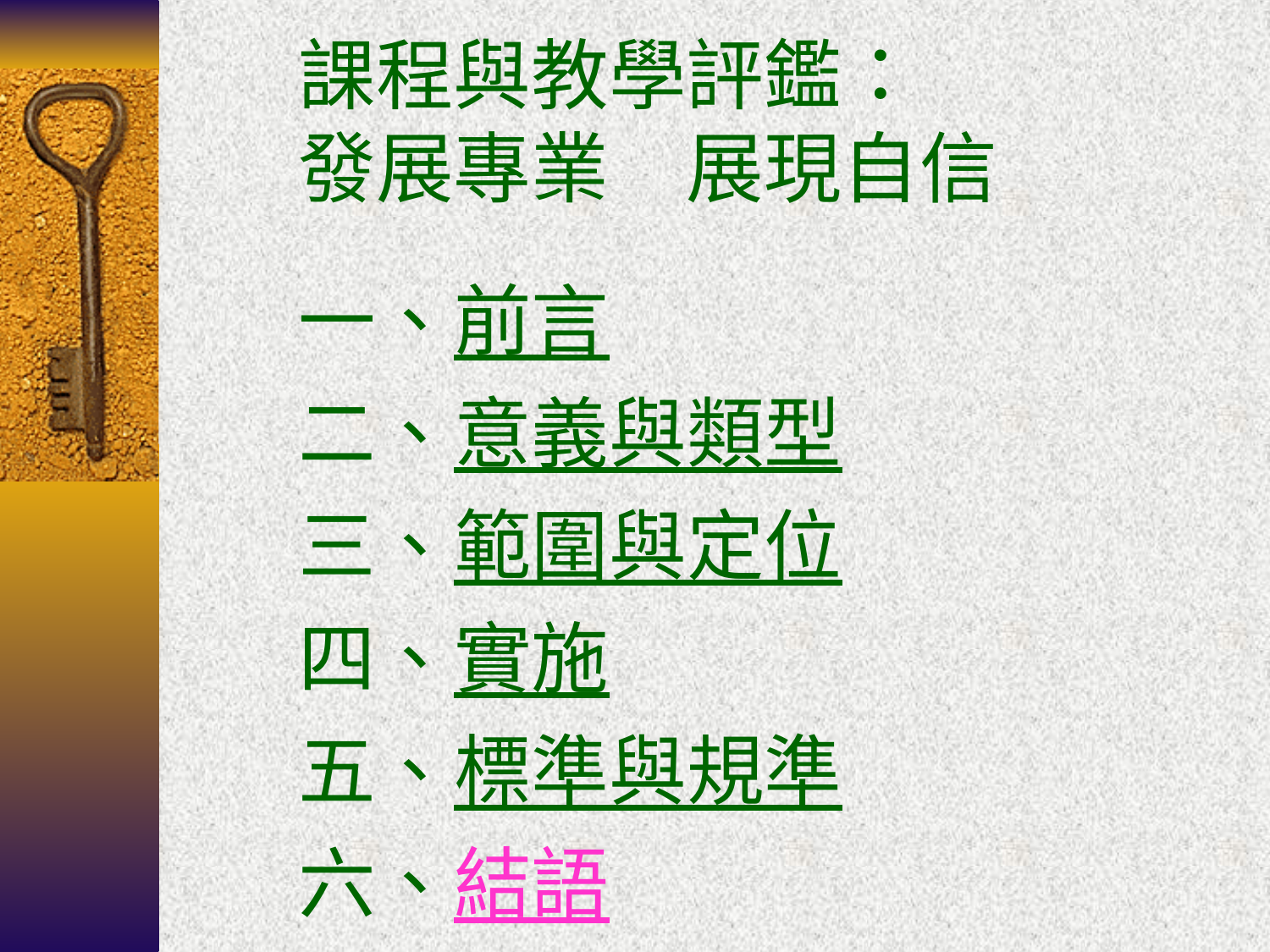

課程與教學評鑑：
發展專業　展現自信
一、前言
二、意義與類型
三、範圍與定位
四、實施
五、標準與規準
六、結語